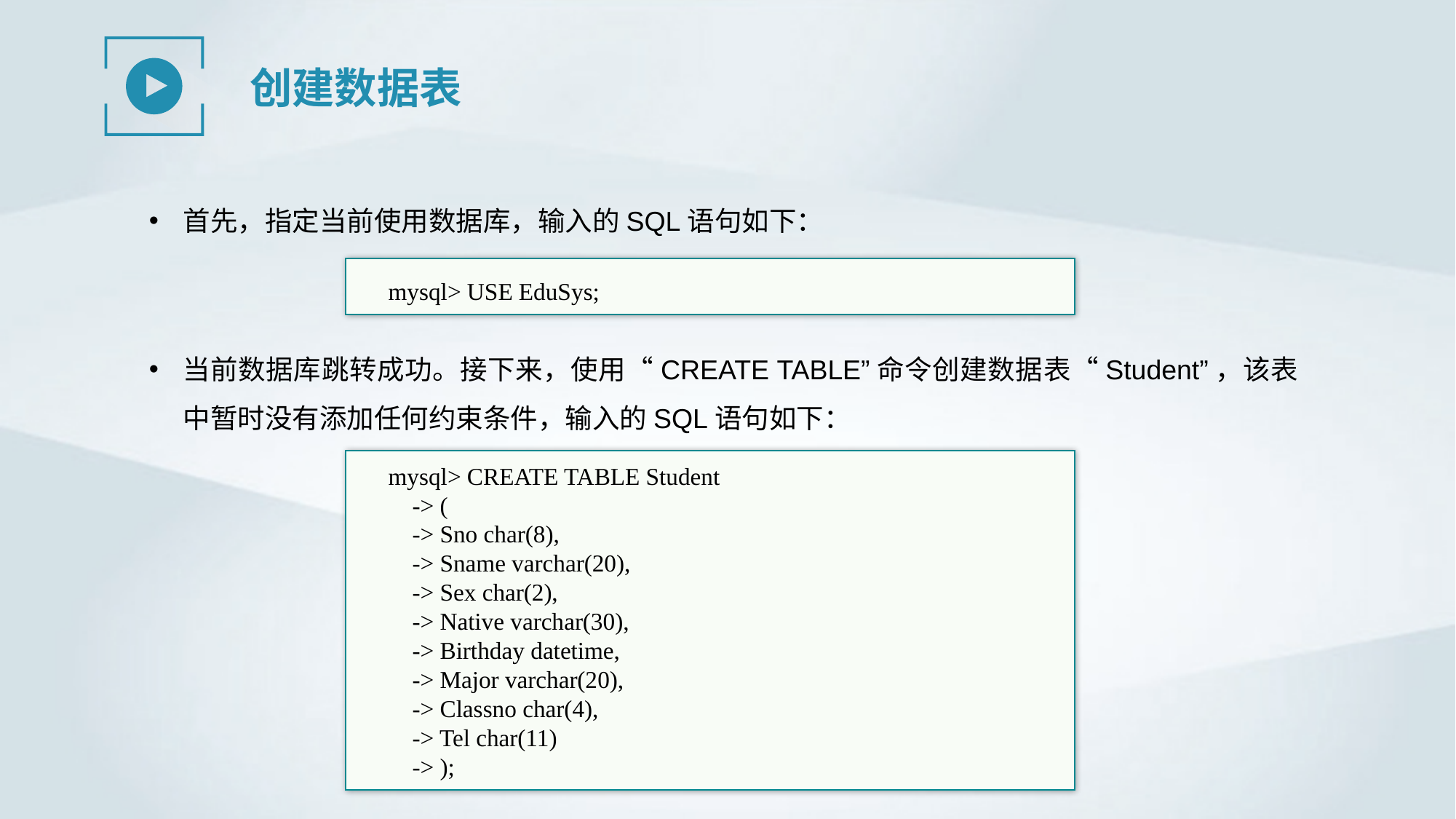

创建数据表
首先，指定当前使用数据库，输入的SQL语句如下：
mysql> USE EduSys;
当前数据库跳转成功。接下来，使用“CREATE TABLE”命令创建数据表“Student”，该表中暂时没有添加任何约束条件，输入的SQL语句如下：
mysql> CREATE TABLE Student
    -> (
    -> Sno char(8),
    -> Sname varchar(20),
    -> Sex char(2),
    -> Native varchar(30),
    -> Birthday datetime,
    -> Major varchar(20),
    -> Classno char(4),
    -> Tel char(11)
    -> );